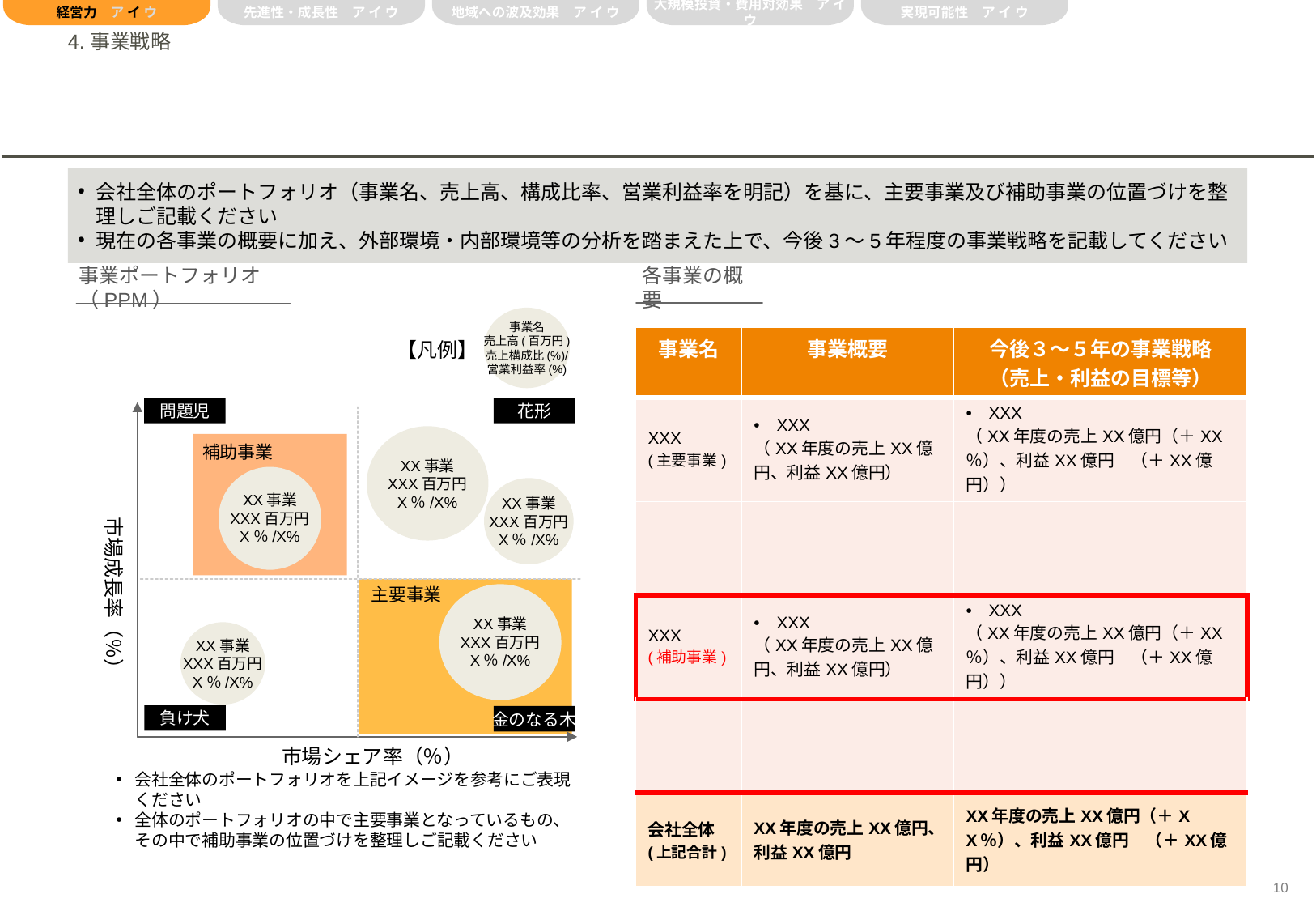

経営力　ア イ ウ
先進性・成長性　ア イ ウ
地域への波及効果　ア イ ウ
大規模投資・費用対効果　ア イ ウ
実現可能性　ア イ ウ
# 4.事業戦略

会社全体のポートフォリオ（事業名、売上高、構成比率、営業利益率を明記）を基に、主要事業及び補助事業の位置づけを整理しご記載ください
現在の各事業の概要に加え、外部環境・内部環境等の分析を踏まえた上で、今後3～5年程度の事業戦略を記載してください
事業ポートフォリオ（PPM）
各事業の概要
事業名
売上高(百万円)
売上構成比(%)/
営業利益率(%)
| 事業名 | 事業概要 | 今後３～５年の事業戦略 （売上・利益の目標等） |
| --- | --- | --- |
| XXX (主要事業) | XXX （XX年度の売上XX億円、利益XX億円） | XXX （XX年度の売上XX億円（＋XX％）、利益XX億円　（＋XX億円）） |
|  |  |  |
| XXX (補助事業) | XXX （XX年度の売上XX億円、利益XX億円） | XXX （XX年度の売上XX億円（＋XX％）、利益XX億円　（＋XX億円）） |
|  |  |  |
| 会社全体 (上記合計) | XX年度の売上XX億円、利益XX億円 | XX年度の売上XX億円（＋XX％）、利益XX億円　（＋XX億円） |
【凡例】
問題児
花形
XX事業
XXX百万円
X％/X%
補助事業

XX事業
XXX百万円
X％/X%
XX事業
XXX百万円
X％/X%
市場成長率（％）
主要事業

XX事業
XXX百万円
X％/X%
XX事業
XXX百万円
X％/X%
負け犬
金のなる木
市場シェア率（％）
会社全体のポートフォリオを上記イメージを参考にご表現ください
全体のポートフォリオの中で主要事業となっているもの、その中で補助事業の位置づけを整理しご記載ください